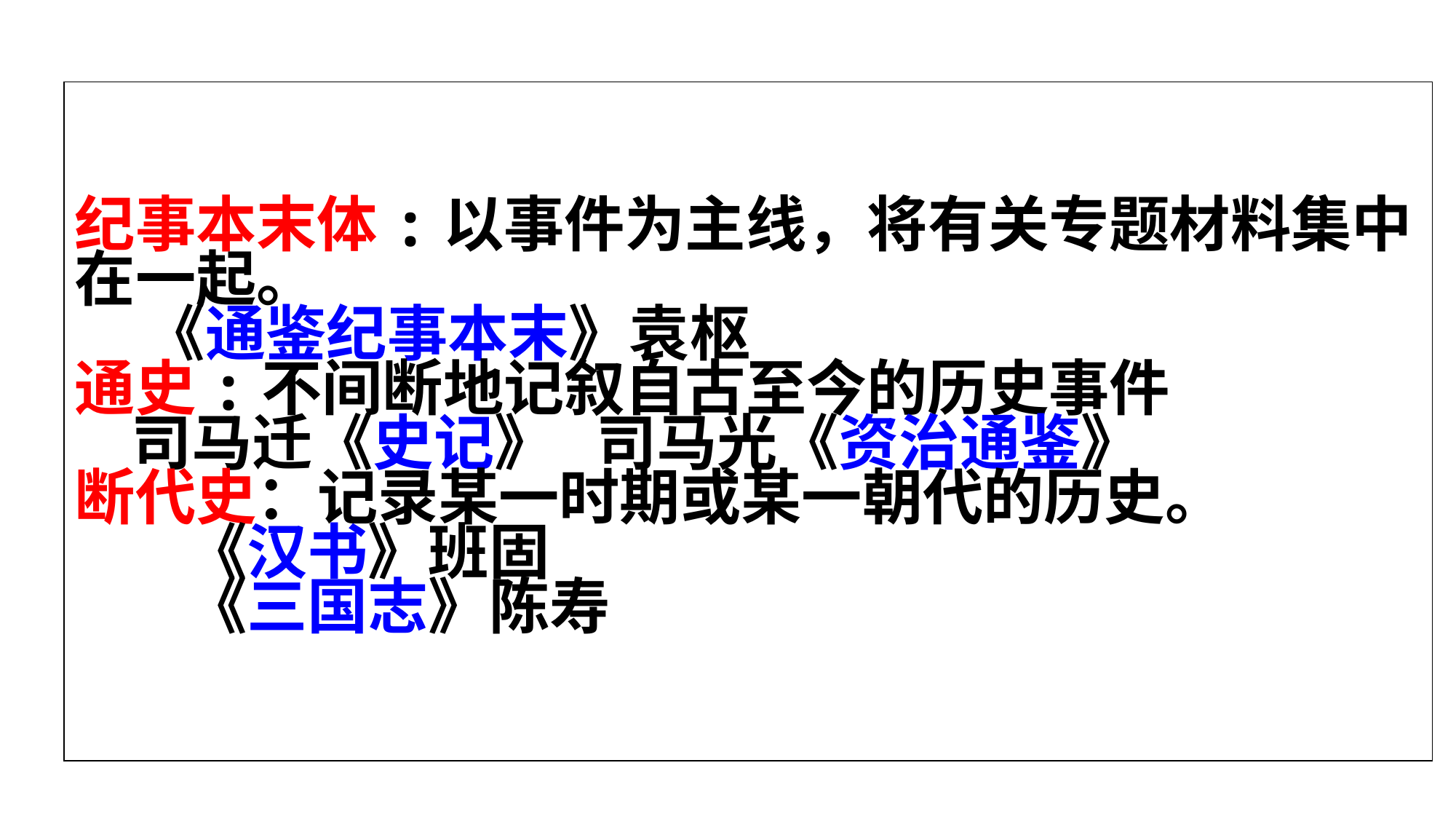

纪事本末体:以事件为主线，将有关专题材料集中在一起。
    《通鉴纪事本末》袁枢
通史:不间断地记叙自古至今的历史事件
   司马迁《史记》   司马光《资治通鉴》
断代史：记录某一时期或某一朝代的历史。
       《汉书》班固
       《三国志》陈寿